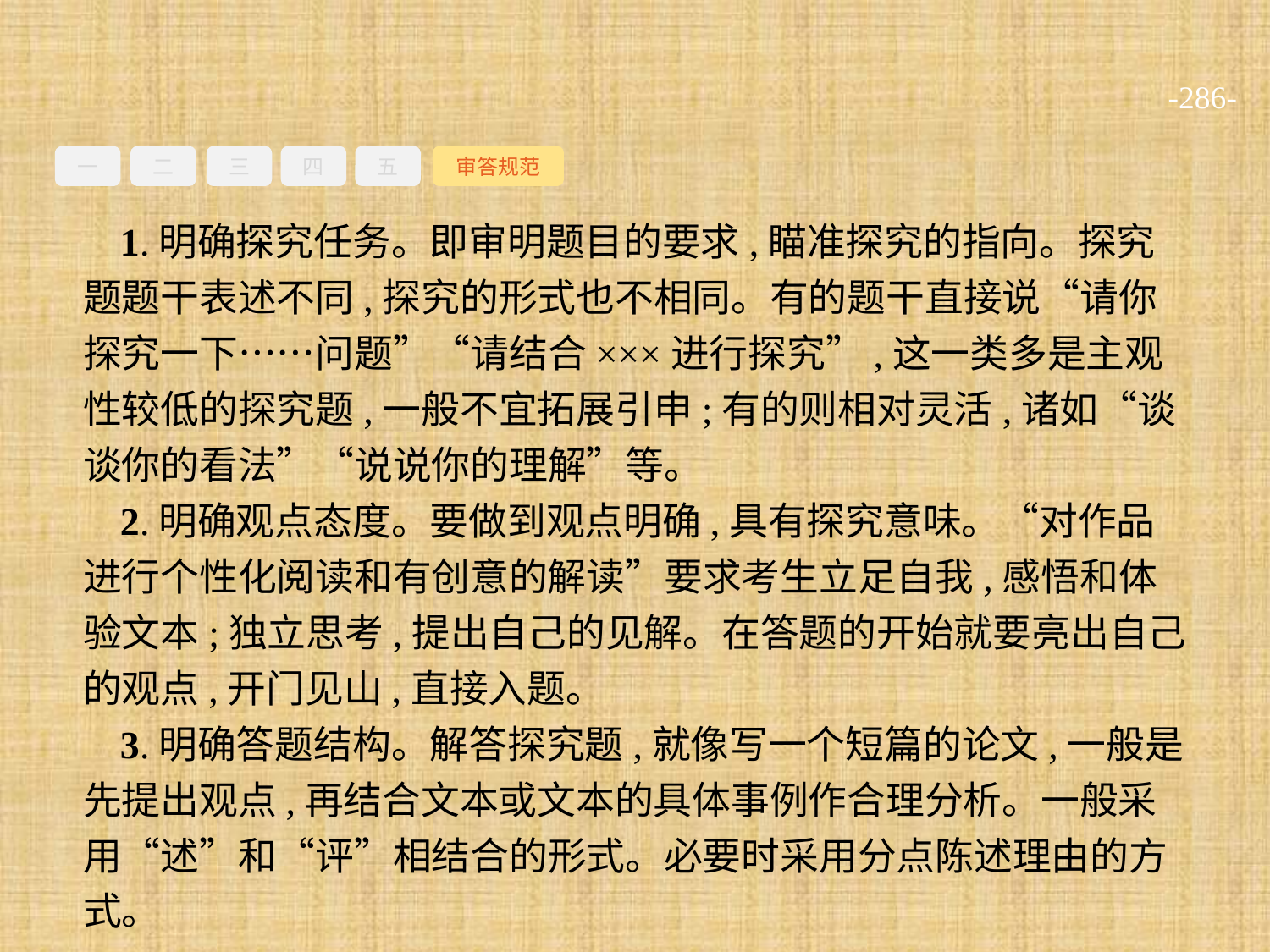

-286-
一
二
三
四
五
审答规范
1.明确探究任务。即审明题目的要求,瞄准探究的指向。探究题题干表述不同,探究的形式也不相同。有的题干直接说“请你探究一下……问题”“请结合×××进行探究”,这一类多是主观性较低的探究题,一般不宜拓展引申;有的则相对灵活,诸如“谈谈你的看法”“说说你的理解”等。
2.明确观点态度。要做到观点明确,具有探究意味。“对作品进行个性化阅读和有创意的解读”要求考生立足自我,感悟和体验文本;独立思考,提出自己的见解。在答题的开始就要亮出自己的观点,开门见山,直接入题。
3.明确答题结构。解答探究题,就像写一个短篇的论文,一般是先提出观点,再结合文本或文本的具体事例作合理分析。一般采用“述”和“评”相结合的形式。必要时采用分点陈述理由的方式。